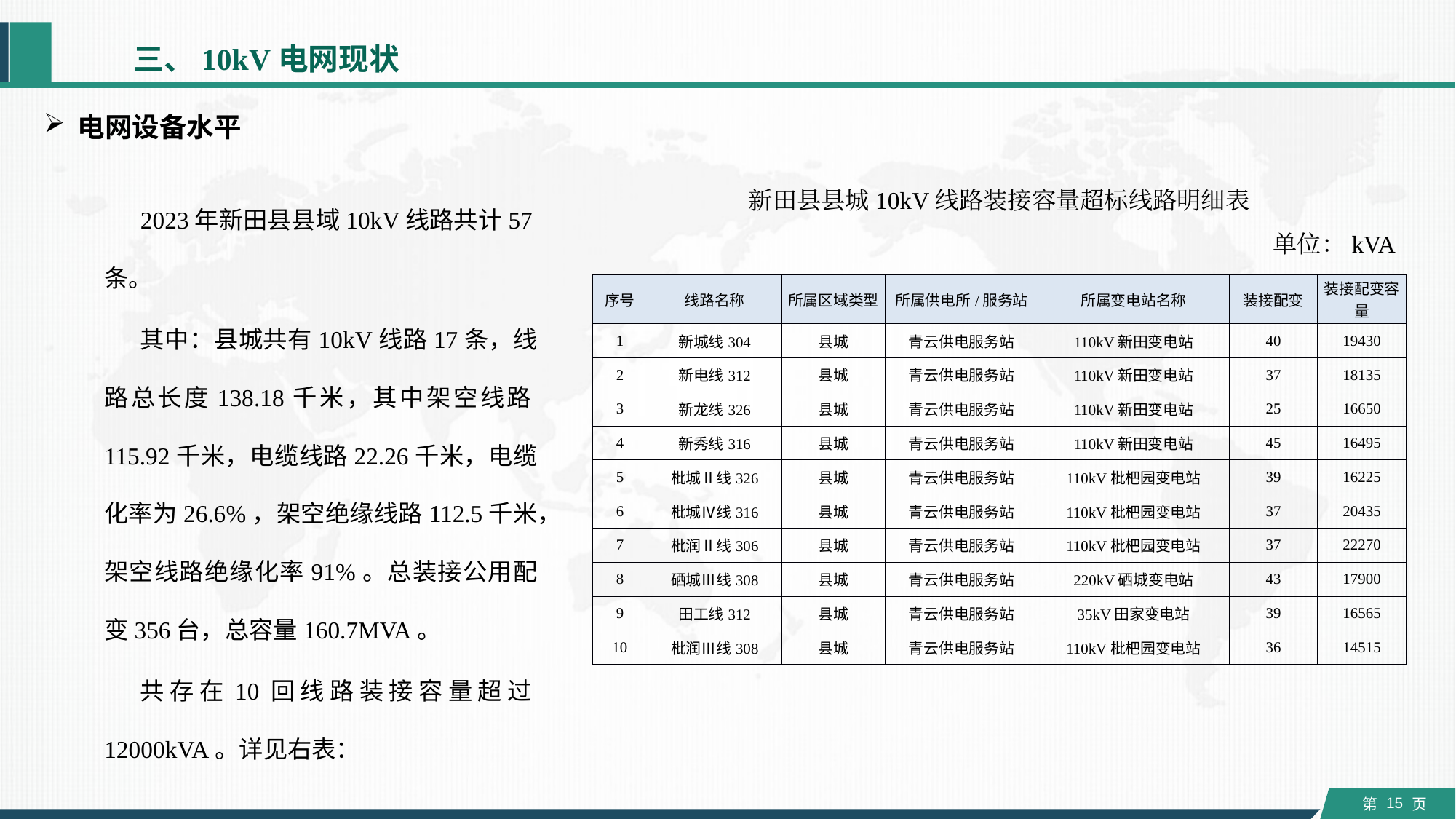

三、10kV电网现状
电网设备水平
2023年新田县县域10kV线路共计57条。
其中：县城共有10kV线路17条，线路总长度138.18千米，其中架空线路115.92千米，电缆线路22.26千米，电缆化率为26.6%，架空绝缘线路112.5千米，架空线路绝缘化率91%。总装接公用配变356台，总容量160.7MVA。
共存在10回线路装接容量超过12000kVA。详见右表：
新田县县城10kV线路装接容量超标线路明细表
单位：kVA
| 序号 | 线路名称 | 所属区域类型 | 所属供电所/服务站 | 所属变电站名称 | 装接配变 | 装接配变容量 |
| --- | --- | --- | --- | --- | --- | --- |
| 1 | 新城线304 | 县城 | 青云供电服务站 | 110kV新田变电站 | 40 | 19430 |
| 2 | 新电线312 | 县城 | 青云供电服务站 | 110kV新田变电站 | 37 | 18135 |
| 3 | 新龙线326 | 县城 | 青云供电服务站 | 110kV新田变电站 | 25 | 16650 |
| 4 | 新秀线316 | 县城 | 青云供电服务站 | 110kV新田变电站 | 45 | 16495 |
| 5 | 枇城Ⅱ线326 | 县城 | 青云供电服务站 | 110kV枇杷园变电站 | 39 | 16225 |
| 6 | 枇城Ⅳ线316 | 县城 | 青云供电服务站 | 110kV枇杷园变电站 | 37 | 20435 |
| 7 | 枇润Ⅱ线306 | 县城 | 青云供电服务站 | 110kV枇杷园变电站 | 37 | 22270 |
| 8 | 硒城Ⅲ线308 | 县城 | 青云供电服务站 | 220kV硒城变电站 | 43 | 17900 |
| 9 | 田工线312 | 县城 | 青云供电服务站 | 35kV田家变电站 | 39 | 16565 |
| 10 | 枇润Ⅲ线308 | 县城 | 青云供电服务站 | 110kV枇杷园变电站 | 36 | 14515 |